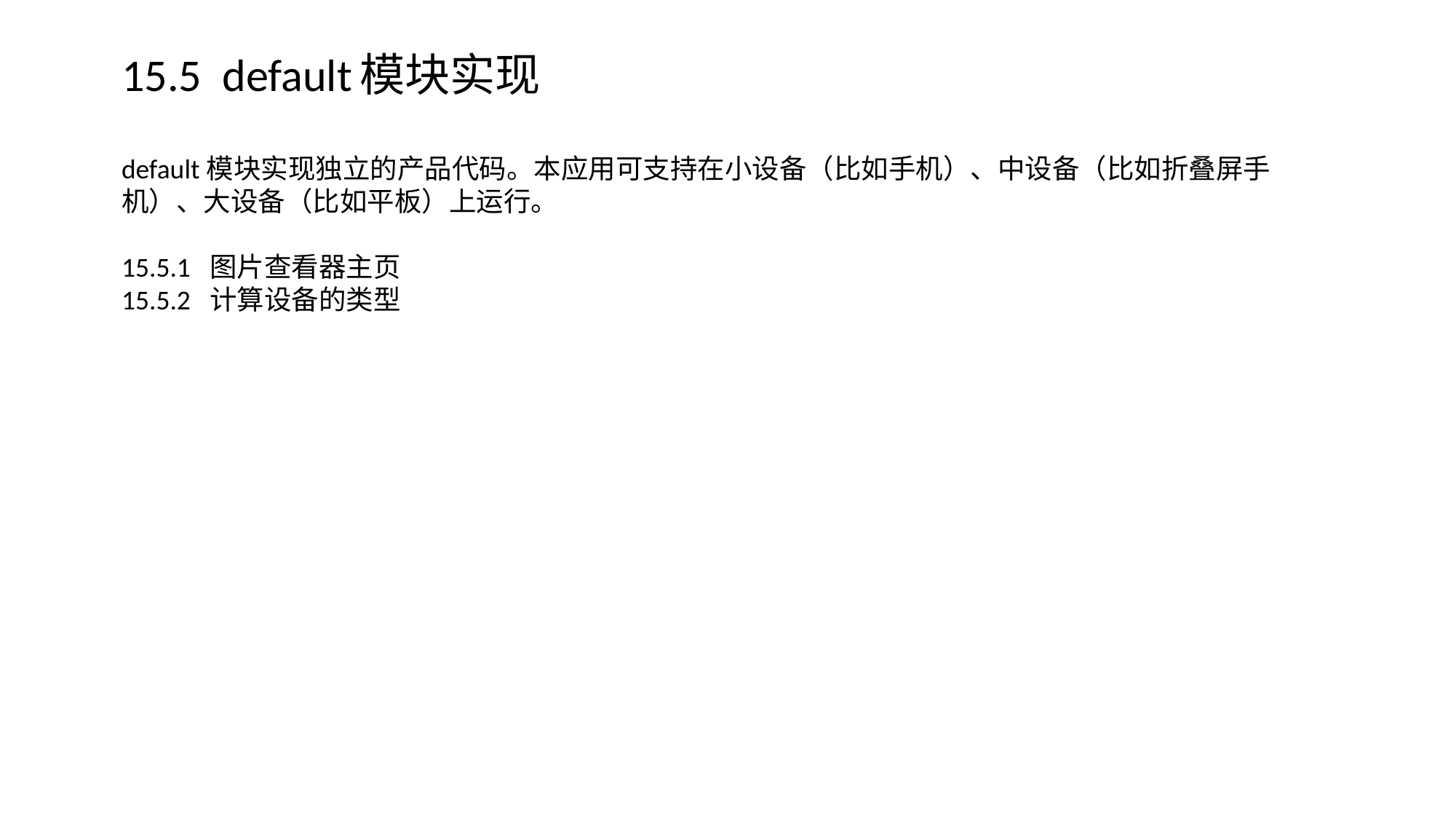

# 15.5  default模块实现
default模块实现独立的产品代码。本应用可支持在小设备（比如手机）、中设备（比如折叠屏手机）、大设备（比如平板）上运行。

15.5.1  图片查看器主页
15.5.2  计算设备的类型